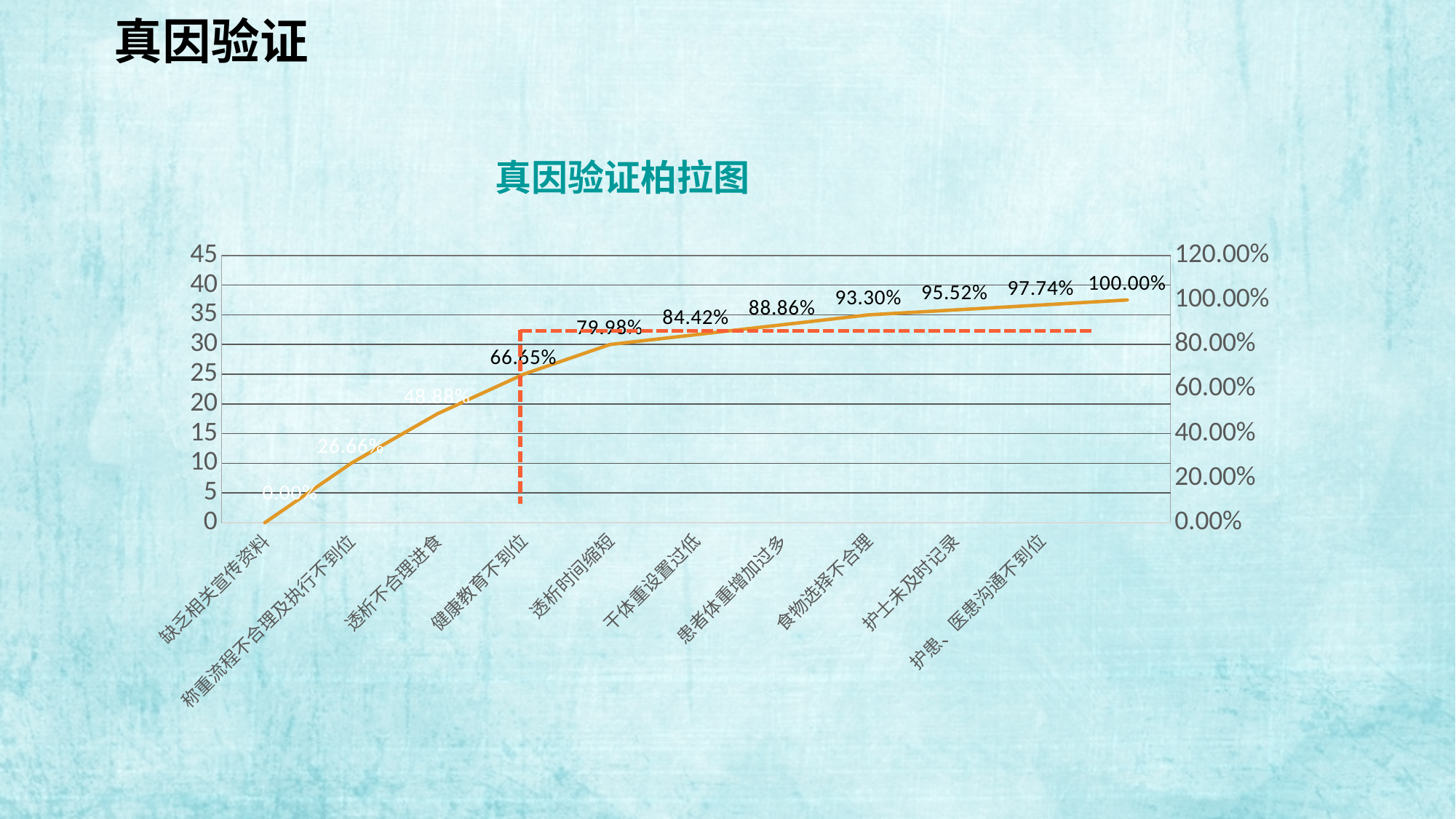

真因验证
真因验证柏拉图

### Chart

| Category | 次数 | 累计百分比 |
|---|---|---|
| 缺乏相关宣传资料 | 12.0 | 0.0 |
| 称重流程不合理及执行不到位 | 10.0 | 0.2666 |
| 透析不合理进食 | 8.0 | 0.4888 |
| 健康教育不到位 | 6.0 | 0.6665 |
| 透析时间缩短 | 2.0 | 0.7998 |
| 干体重设置过低 | 2.0 | 0.8442 |
| 患者体重增加过多 | 2.0 | 0.8886 |
| 食物选择不合理 | 1.0 | 0.933 |
| 护士未及时记录 | 1.0 | 0.9552 |
| 护患、医患沟通不到位 | 1.0 | 0.9774 |